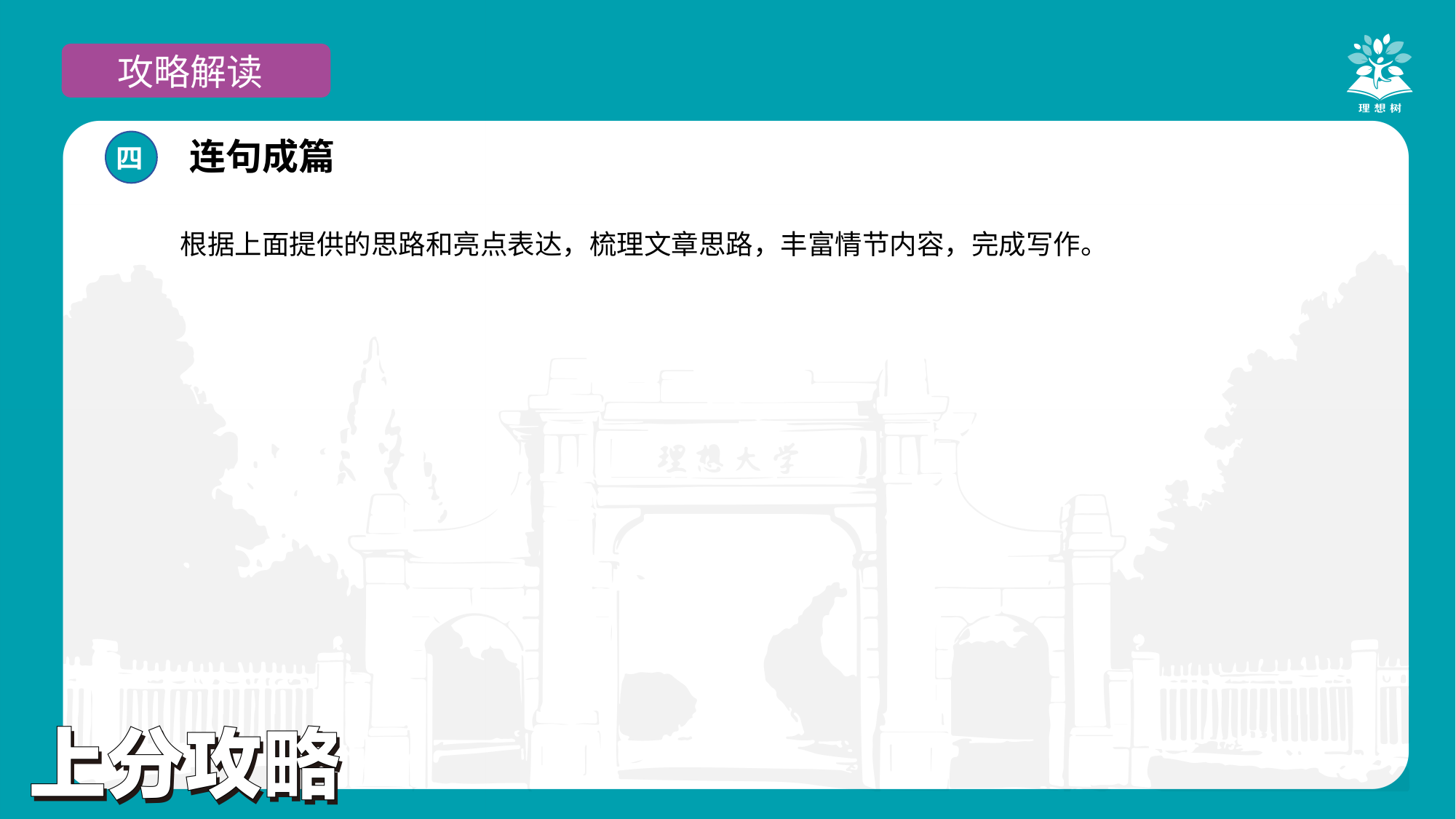

攻略解读
连句成篇

四
    根据上面提供的思路和亮点表达，梳理文章思路，丰富情节内容，完成写作。